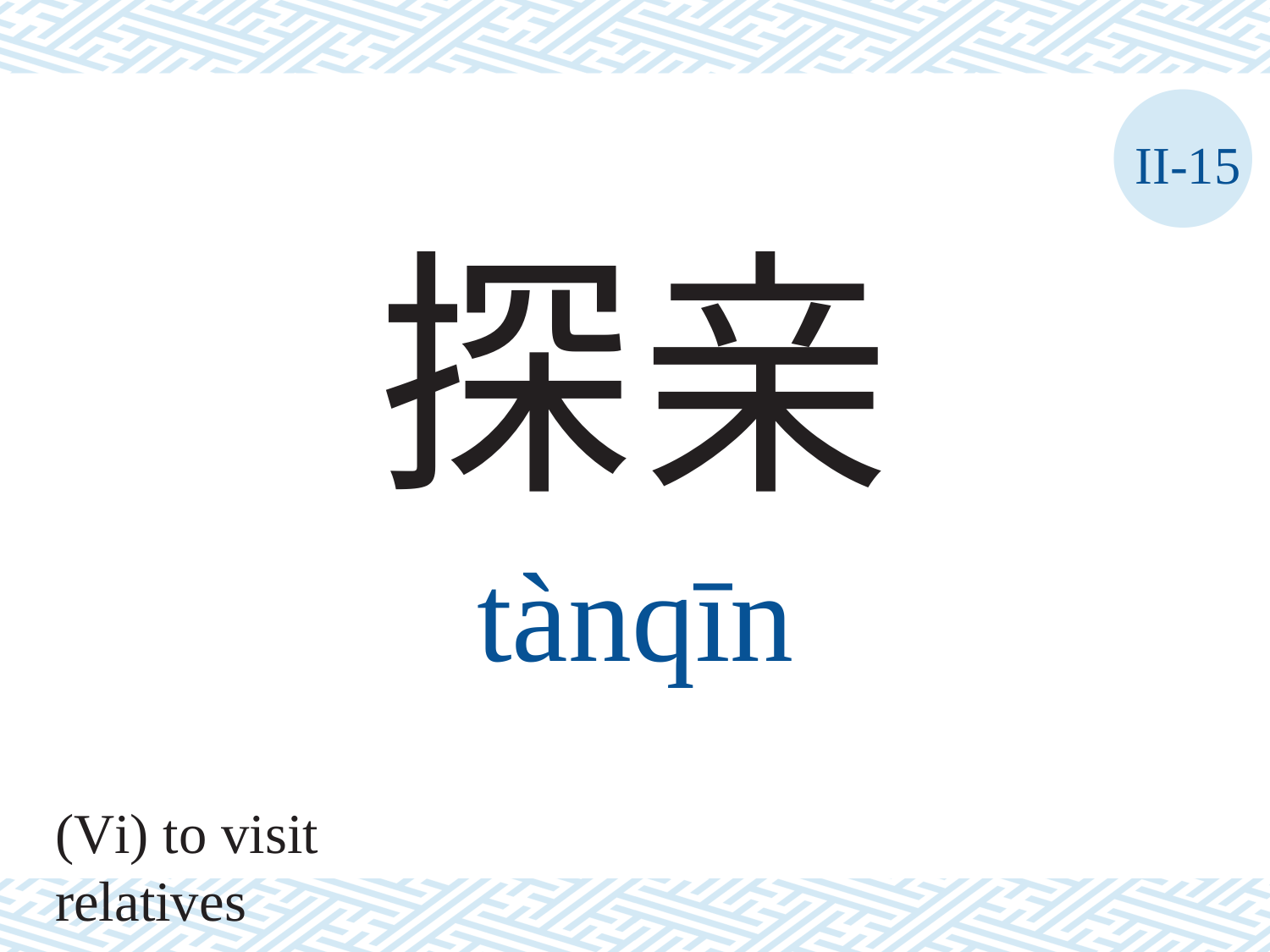

II-15
探亲
tànqīn
(Vi) to visit relatives